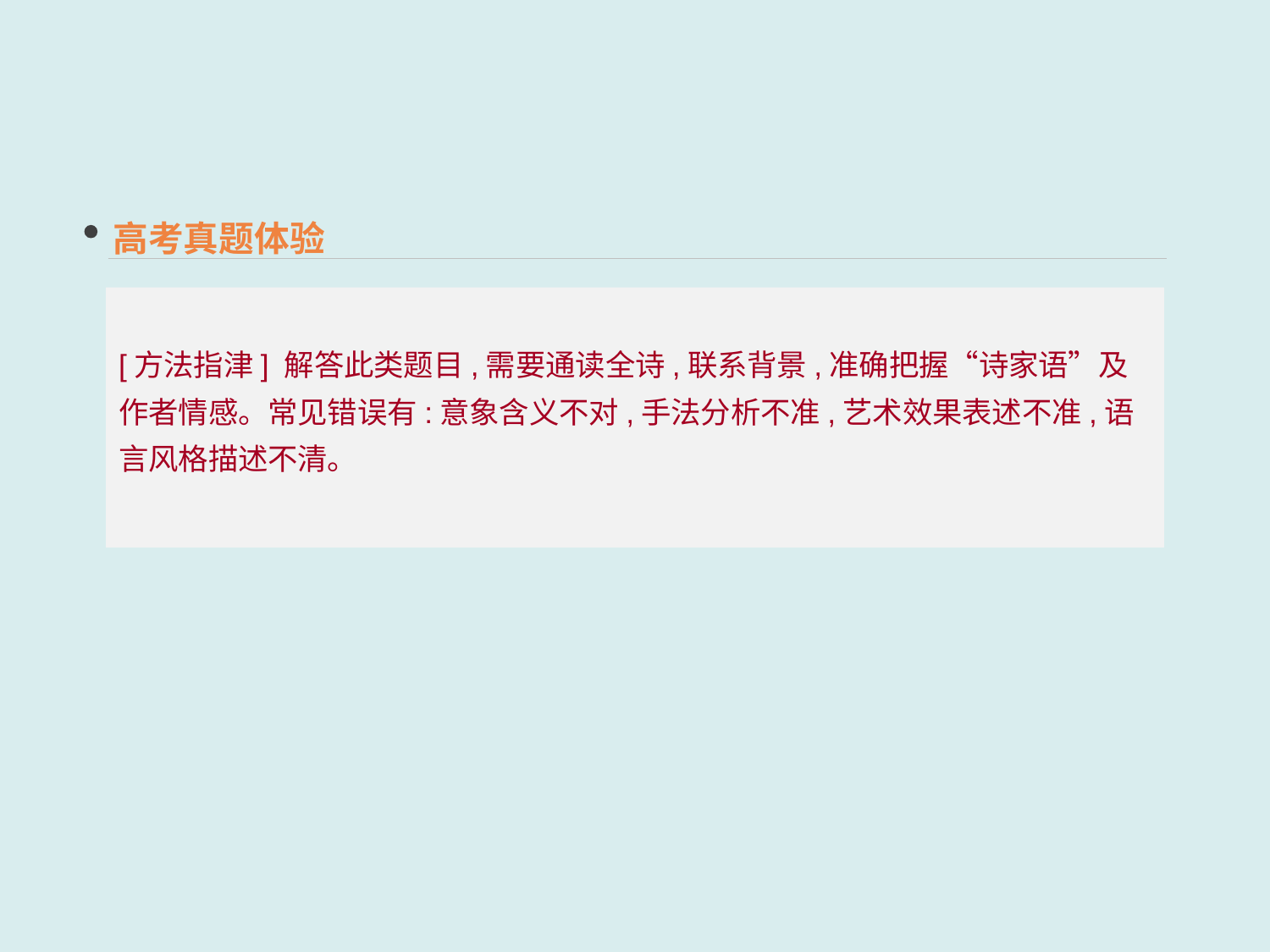

高考真题体验

[方法指津] 解答此类题目,需要通读全诗,联系背景,准确把握“诗家语”及作者情感。常见错误有:意象含义不对,手法分析不准,艺术效果表述不准,语言风格描述不清。